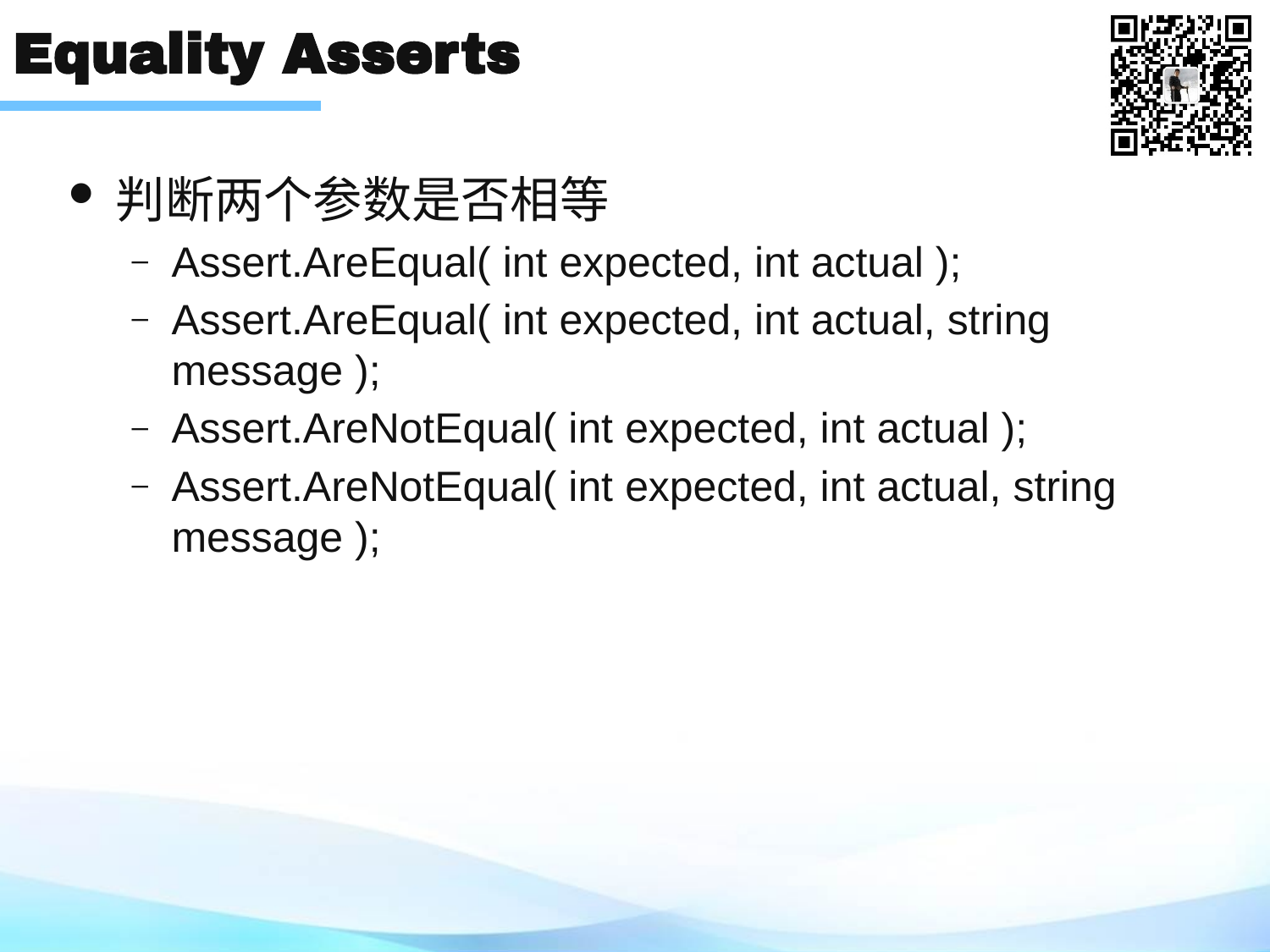

# Equality Asserts
判断两个参数是否相等
Assert.AreEqual( int expected, int actual );
Assert.AreEqual( int expected, int actual, string message );
Assert.AreNotEqual( int expected, int actual );
Assert.AreNotEqual( int expected, int actual, string message );